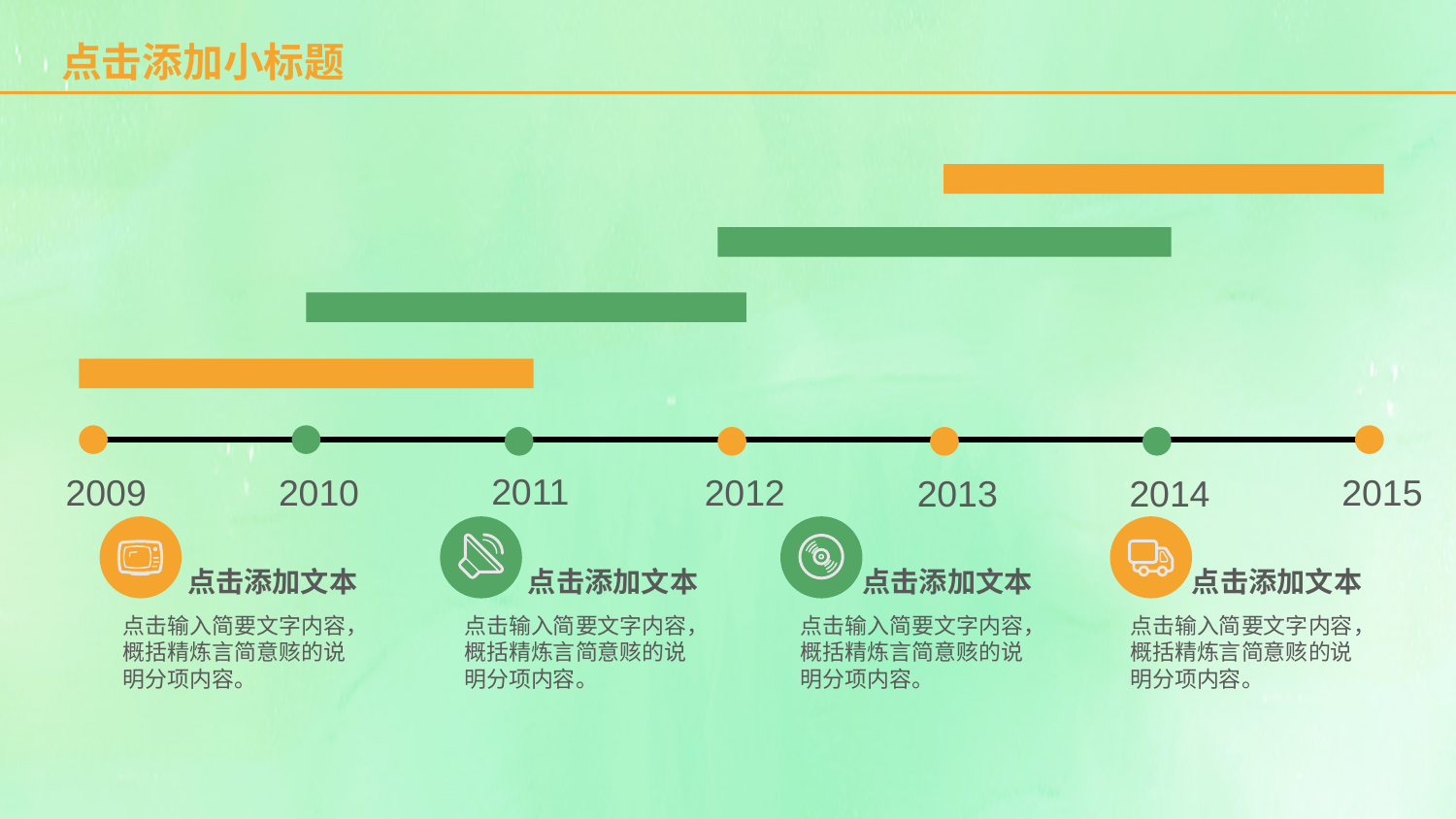

点击添加小标题

2011
2009
2015
2012
2010
2013
2014

点击添加文本
点击添加文本
点击添加文本
点击添加文本
点击输入简要文字内容，概括精炼言简意赅的说明分项内容。
点击输入简要文字内容，概括精炼言简意赅的说明分项内容。
点击输入简要文字内容，概括精炼言简意赅的说明分项内容。
点击输入简要文字内容，概括精炼言简意赅的说明分项内容。